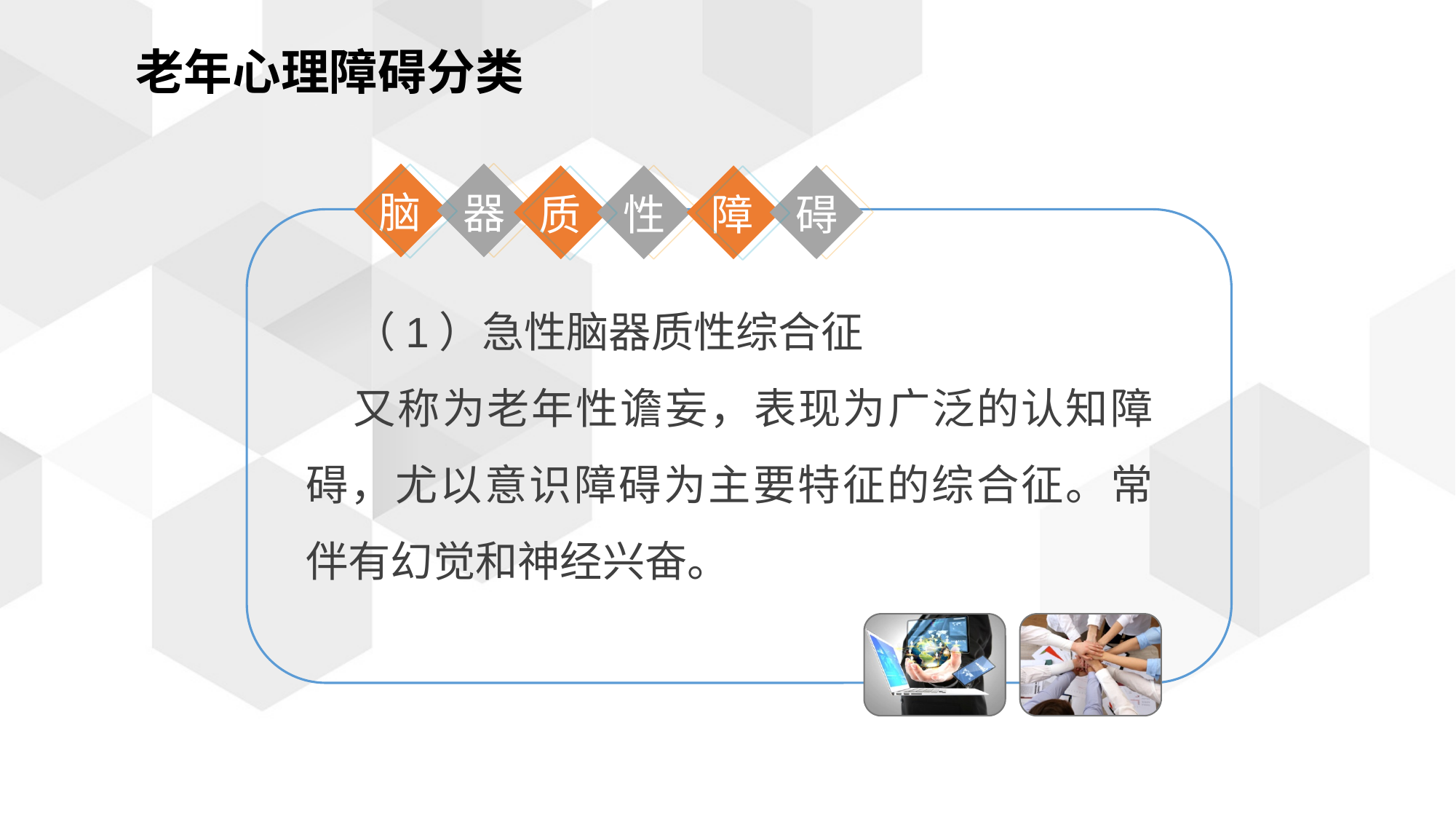

老年心理障碍分类

脑

器

质

障

性

碍

（1）急性脑器质性综合征
又称为老年性谵妄，表现为广泛的认知障碍，尤以意识障碍为主要特征的综合征。常伴有幻觉和神经兴奋。